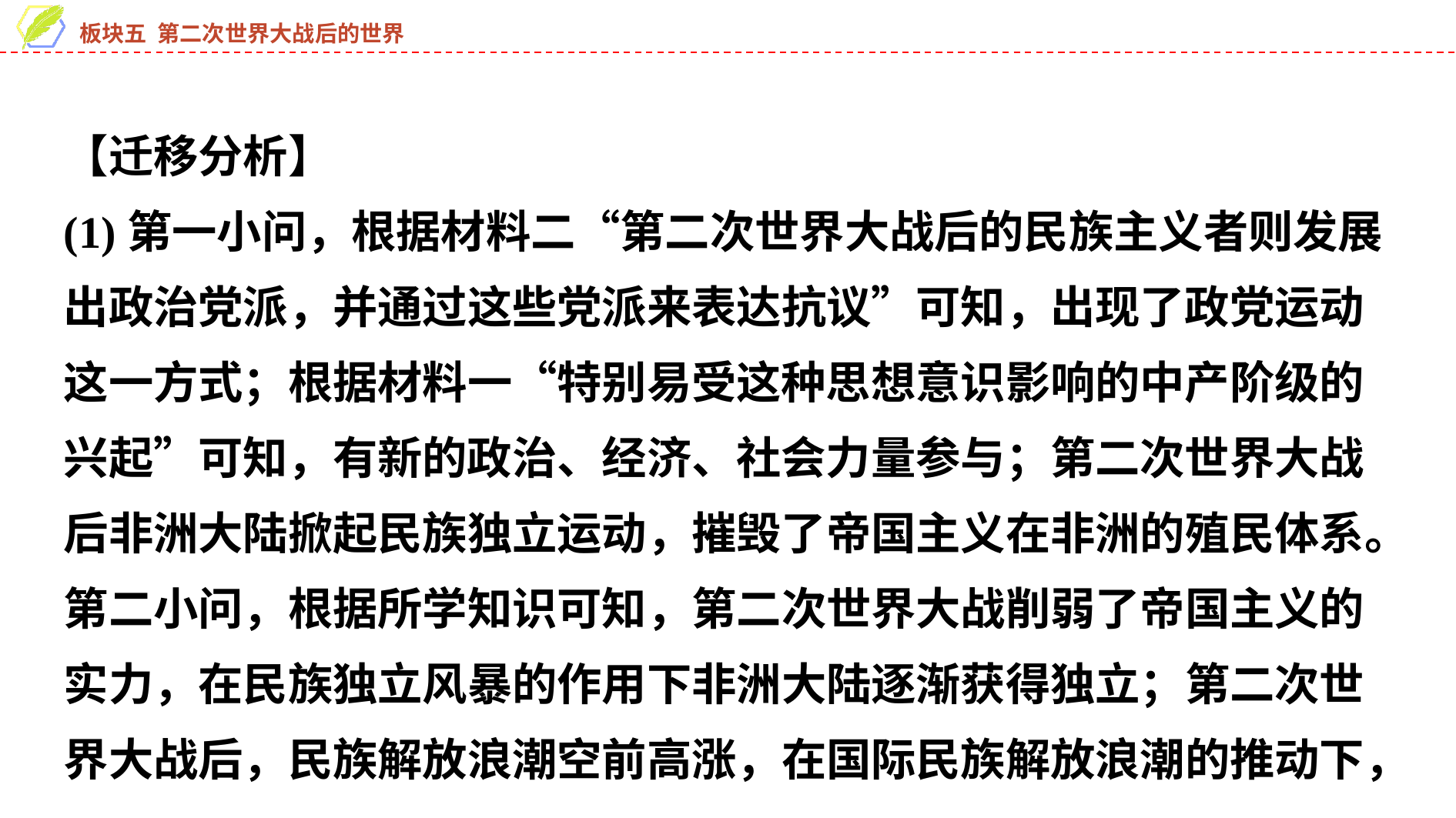

【迁移分析】
(1)第一小问，根据材料二“第二次世界大战后的民族主义者则发展出政治党派，并通过这些党派来表达抗议”可知，出现了政党运动这一方式；根据材料一“特别易受这种思想意识影响的中产阶级的兴起”可知，有新的政治、经济、社会力量参与；第二次世界大战后非洲大陆掀起民族独立运动，摧毁了帝国主义在非洲的殖民体系。第二小问，根据所学知识可知，第二次世界大战削弱了帝国主义的实力，在民族独立风暴的作用下非洲大陆逐渐获得独立；第二次世界大战后，民族解放浪潮空前高涨，在国际民族解放浪潮的推动下，